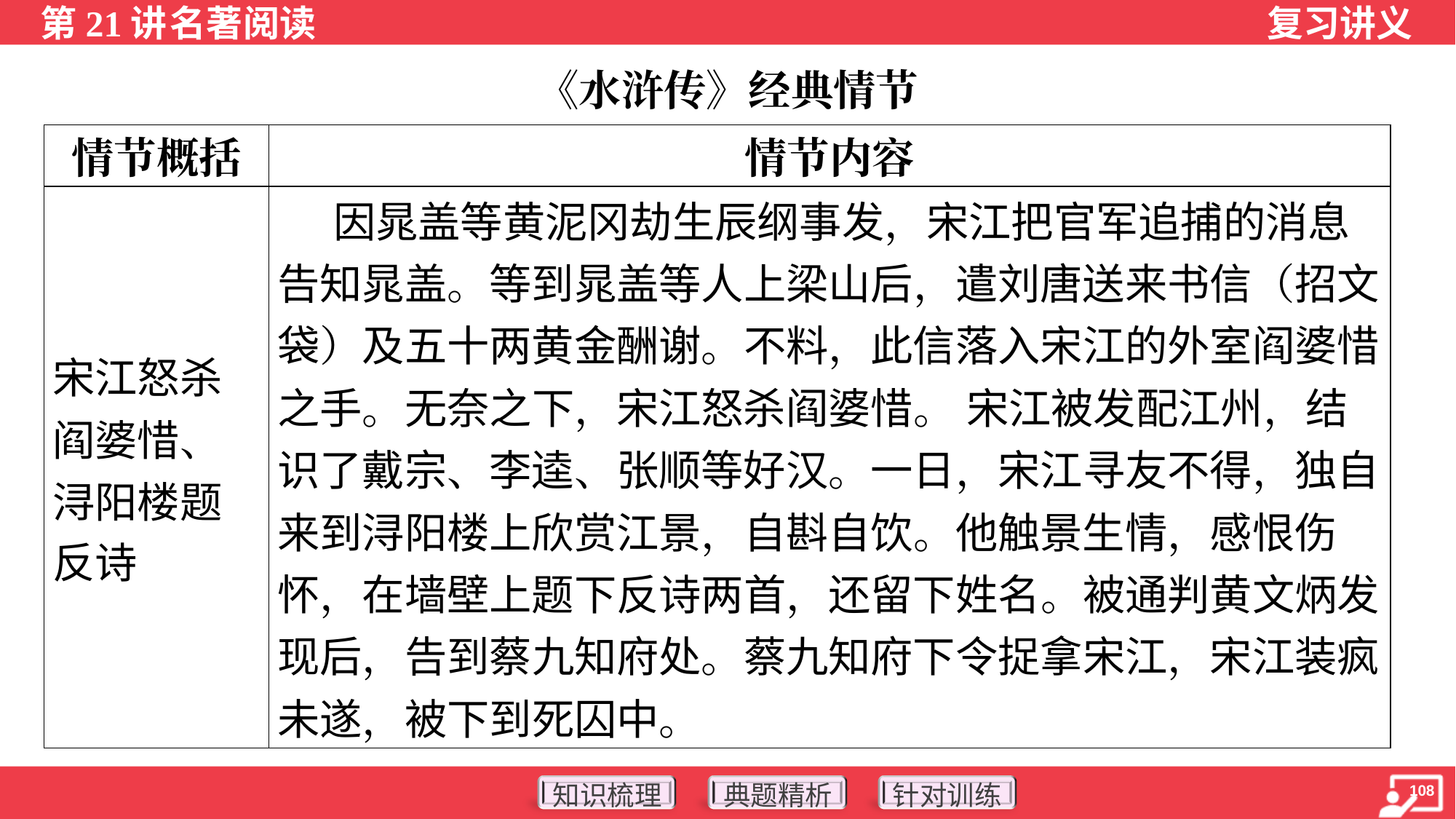

《水浒传》经典情节
| 情节概括 | 情节内容 |
| --- | --- |
| 宋江怒杀 阎婆惜、 浔阳楼题 反诗 | 因晁盖等黄泥冈劫生辰纲事发，宋江把官军追捕的消息告知晁盖。等到晁盖等人上梁山后，遣刘唐送来书信（招文袋）及五十两黄金酬谢。不料，此信落入宋江的外室阎婆惜之手。无奈之下，宋江怒杀阎婆惜。 宋江被发配江州，结识了戴宗、李逵、张顺等好汉。一日，宋江寻友不得，独自来到浔阳楼上欣赏江景，自斟自饮。他触景生情，感恨伤怀，在墙壁上题下反诗两首，还留下姓名。被通判黄文炳发现后，告到蔡九知府处。蔡九知府下令捉拿宋江，宋江装疯未遂，被下到死囚中。 |